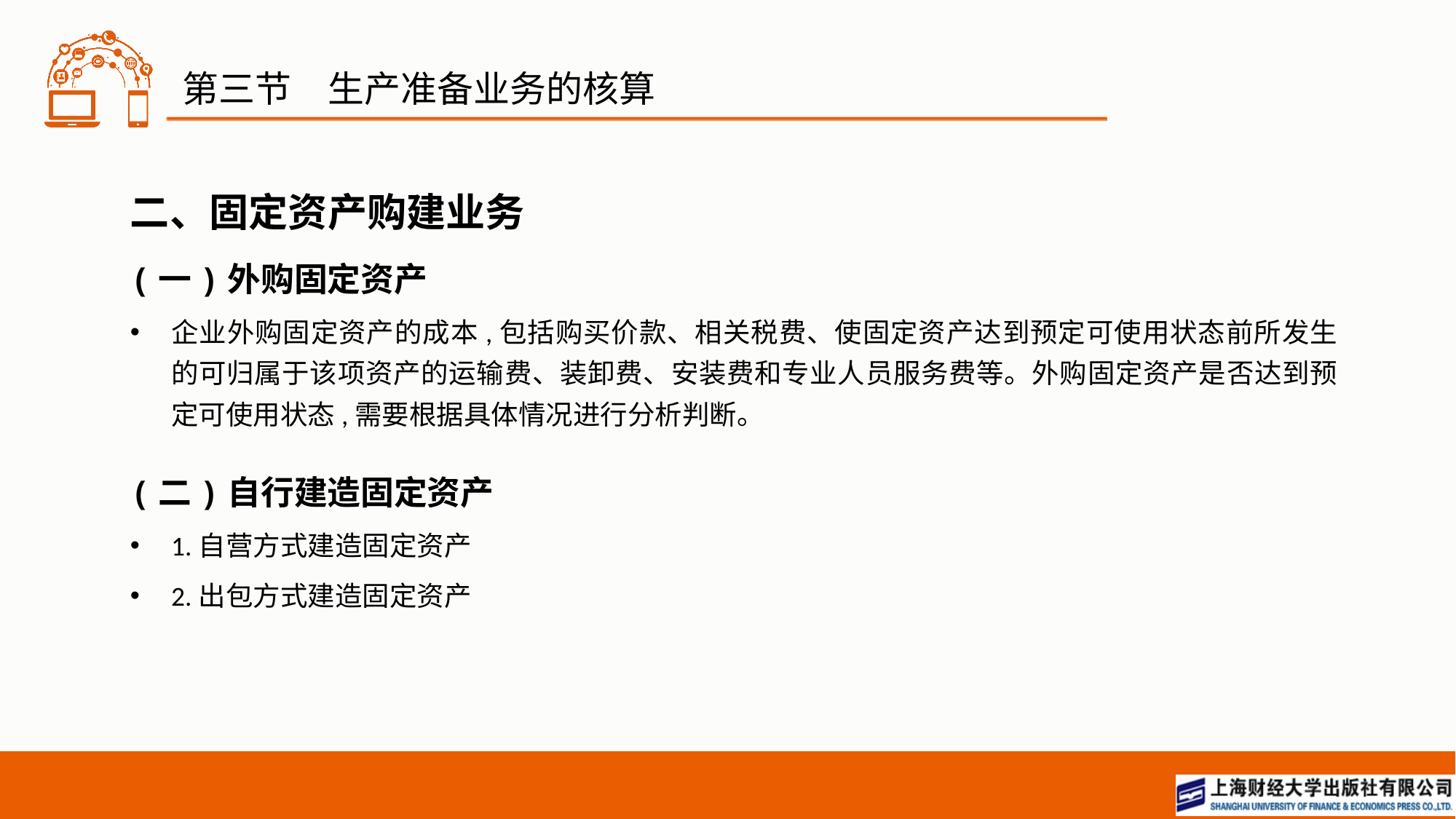

# 第三节　生产准备业务的核算
二、固定资产购建业务
(一)外购固定资产
企业外购固定资产的成本,包括购买价款、相关税费、使固定资产达到预定可使用状态前所发生的可归属于该项资产的运输费、装卸费、安装费和专业人员服务费等。外购固定资产是否达到预定可使用状态,需要根据具体情况进行分析判断。
(二)自行建造固定资产
1.自营方式建造固定资产
2.出包方式建造固定资产